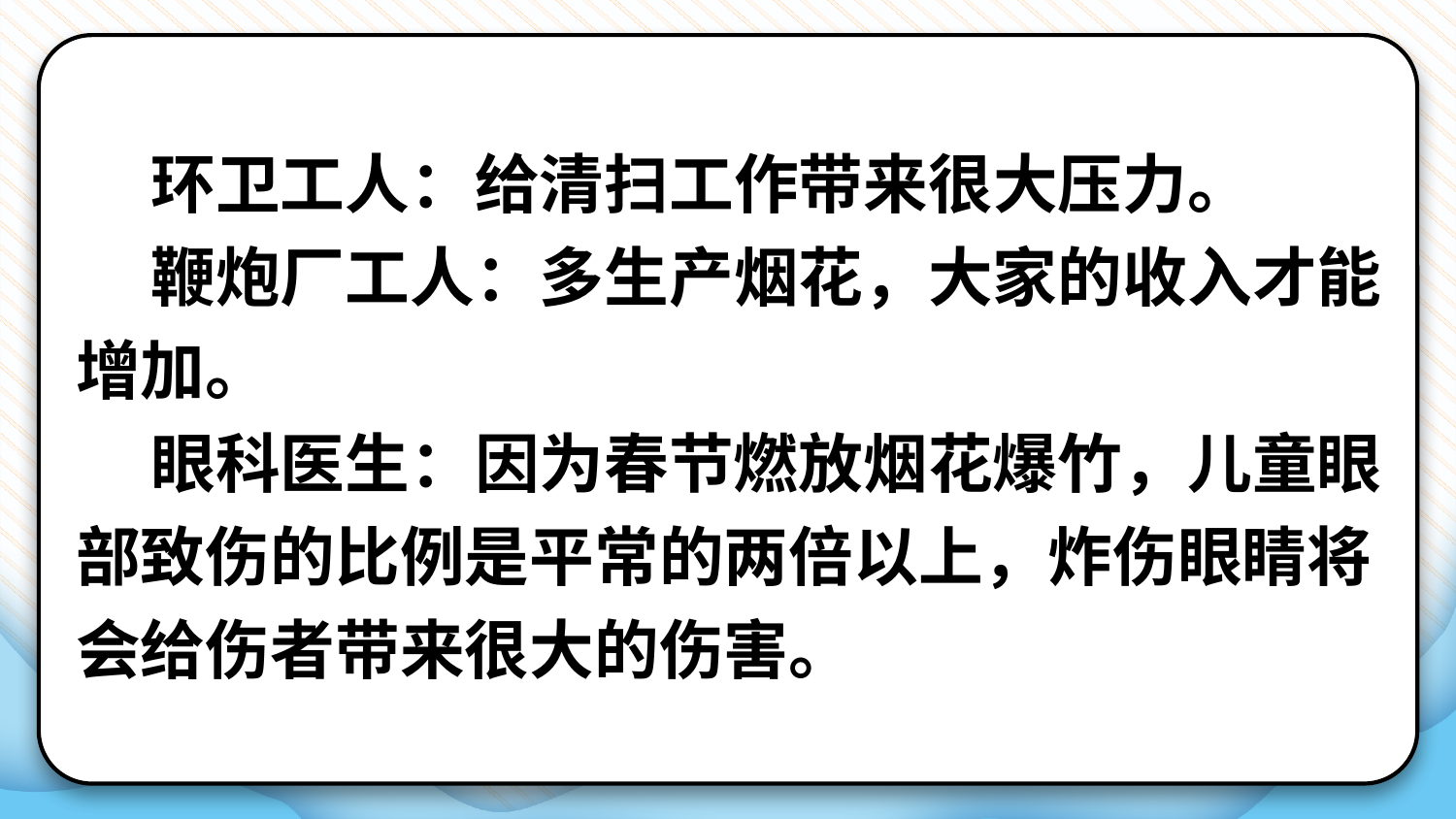

环卫工人：给清扫工作带来很大压力。
    鞭炮厂工人：多生产烟花，大家的收入才能增加。
    眼科医生：因为春节燃放烟花爆竹，儿童眼部致伤的比例是平常的两倍以上，炸伤眼睛将会给伤者带来很大的伤害。